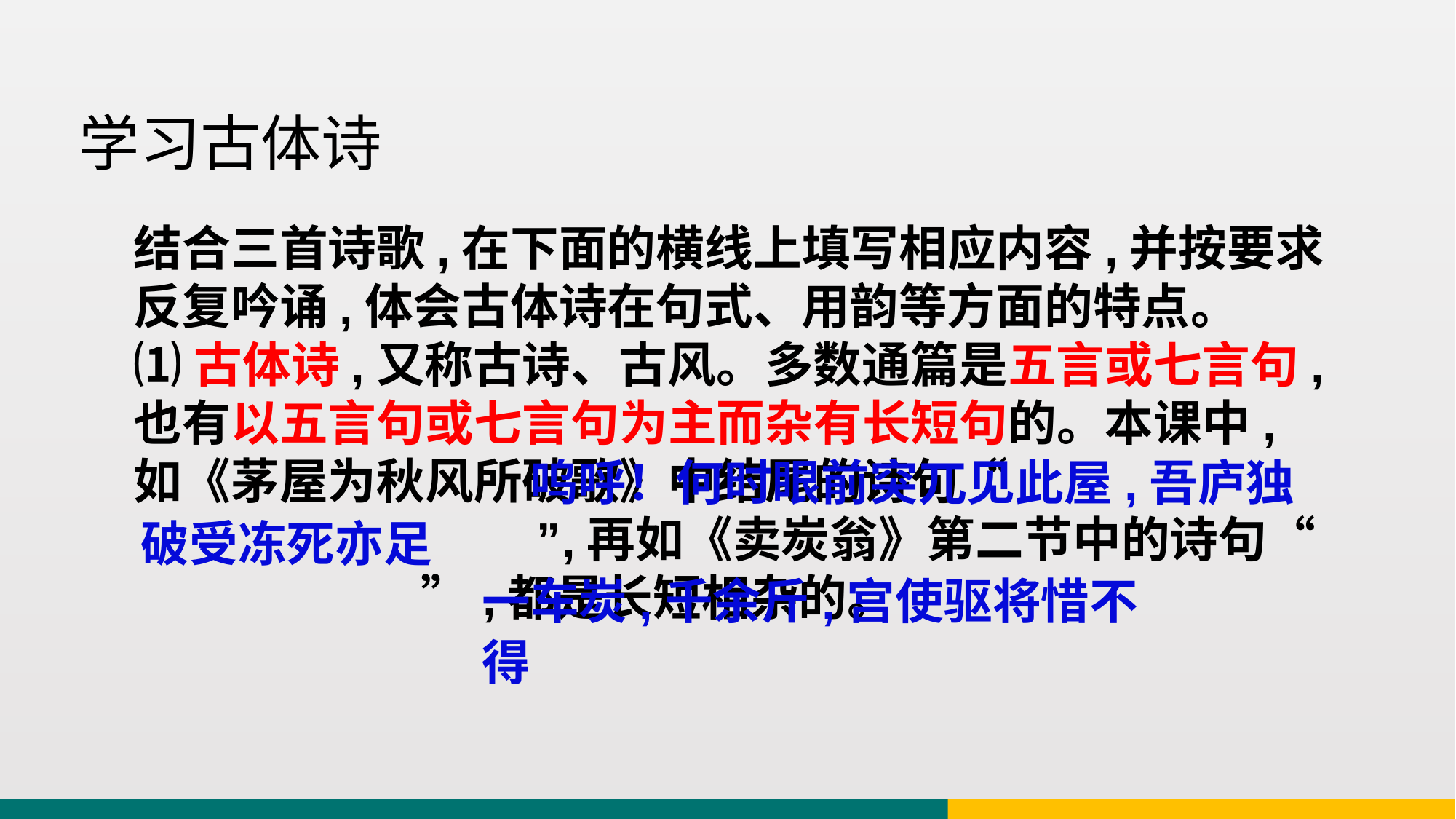

学习古体诗
结合三首诗歌,在下面的横线上填写相应内容,并按要求反复吟诵,体会古体诗在句式、用韵等方面的特点。
⑴古体诗,又称古诗、古风。多数通篇是五言或七言句,也有以五言句或七言句为主而杂有长短句的。本课中,如《茅屋为秋风所破歌》中结尾的诗句“
                              ”,再如《卖炭翁》第二节中的诗句“                            ”,都是长短相杂的。
                                  呜呼！何时眼前突兀见此屋,吾庐独破受冻死亦足
一车炭,千余斤,宫使驱将惜不得